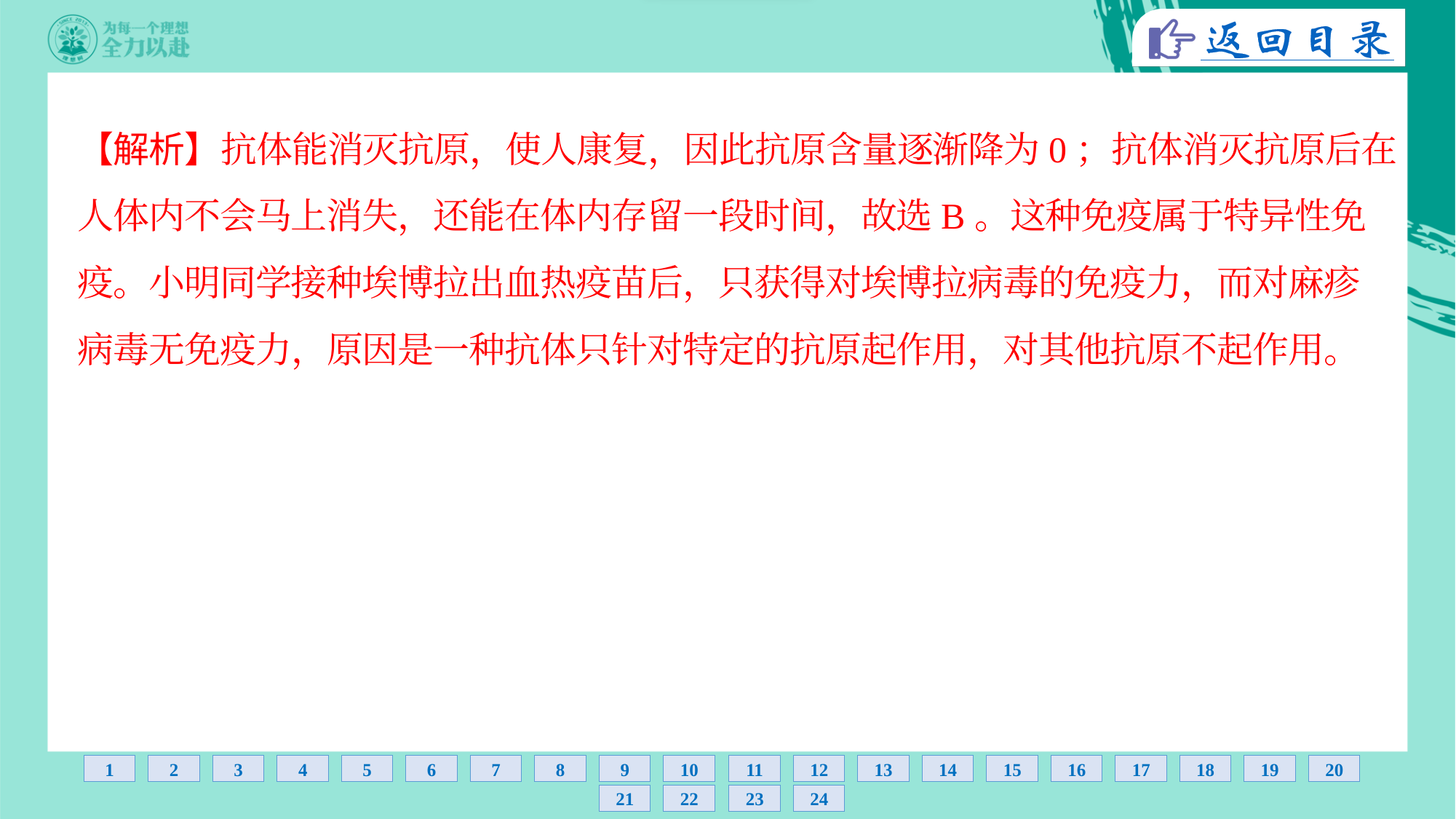

【解析】抗体能消灭抗原，使人康复，因此抗原含量逐渐降为0；抗体消灭抗原后在
人体内不会马上消失，还能在体内存留一段时间，故选B。这种免疫属于特异性免
疫。小明同学接种埃博拉出血热疫苗后，只获得对埃博拉病毒的免疫力，而对麻疹
病毒无免疫力，原因是一种抗体只针对特定的抗原起作用，对其他抗原不起作用。